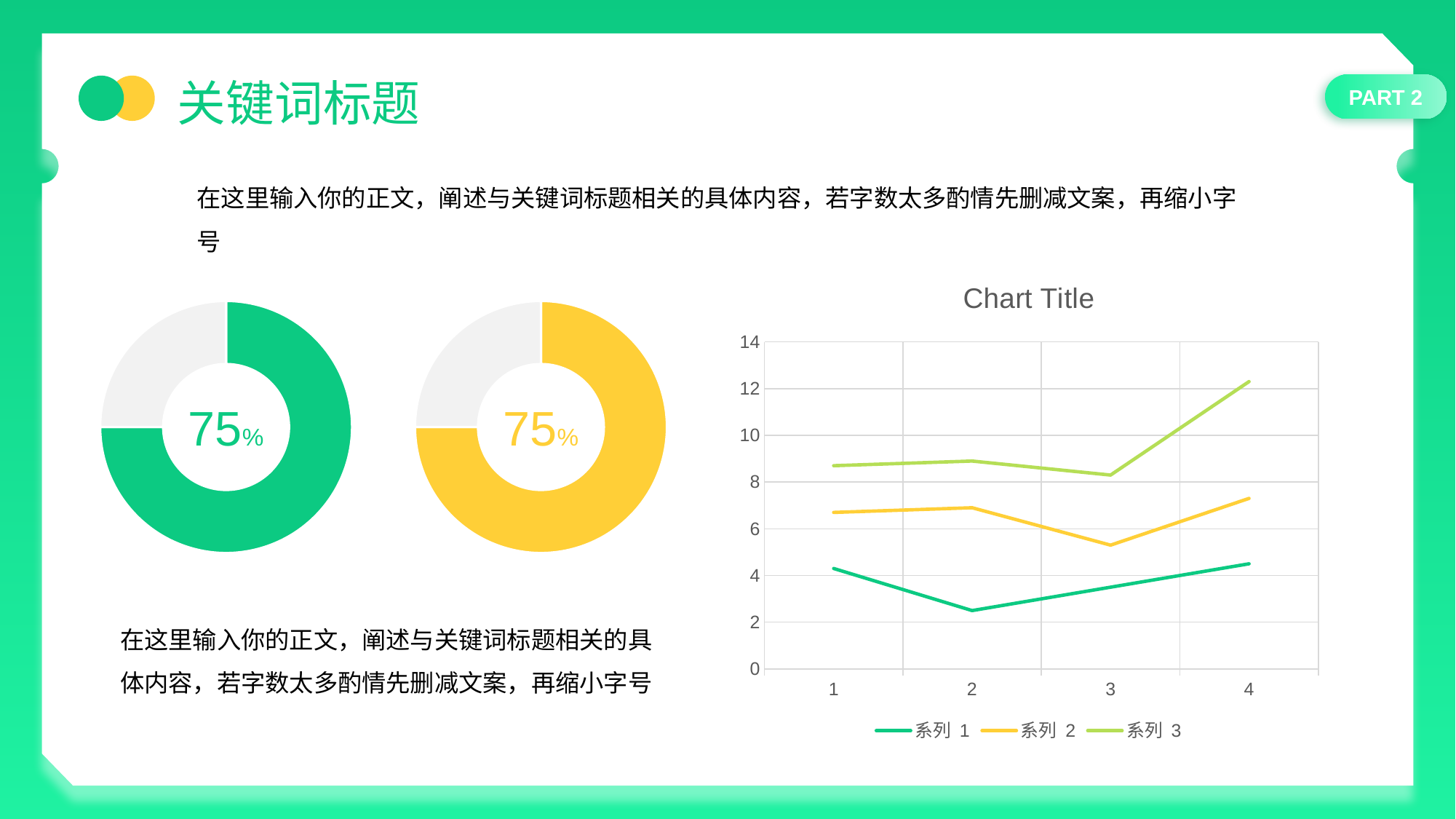

关键词标题
PART 2

在这里输入你的正文，阐述与关键词标题相关的具体内容，若字数太多酌情先删减文案，再缩小字号

### Chart:

| Category | 系列 1 | 系列 2 | 系列 3 |
|---|---|---|---|
| 1 | 4.3 | 2.4 | 2.0 |
| 2 | 2.5 | 4.4 | 2.0 |
| 3 | 3.5 | 1.8 | 3.0 |
| 4 | 4.5 | 2.8 | 5.0 |

### Chart

| Category | 销售额 |
|---|---|
| 第一季度 | 75.0 |
| 第二季度 | 25.0 |
75%

### Chart

| Category | 销售额 |
|---|---|
| 第一季度 | 75.0 |
| 第二季度 | 25.0 |
75%
在这里输入你的正文，阐述与关键词标题相关的具体内容，若字数太多酌情先删减文案，再缩小字号